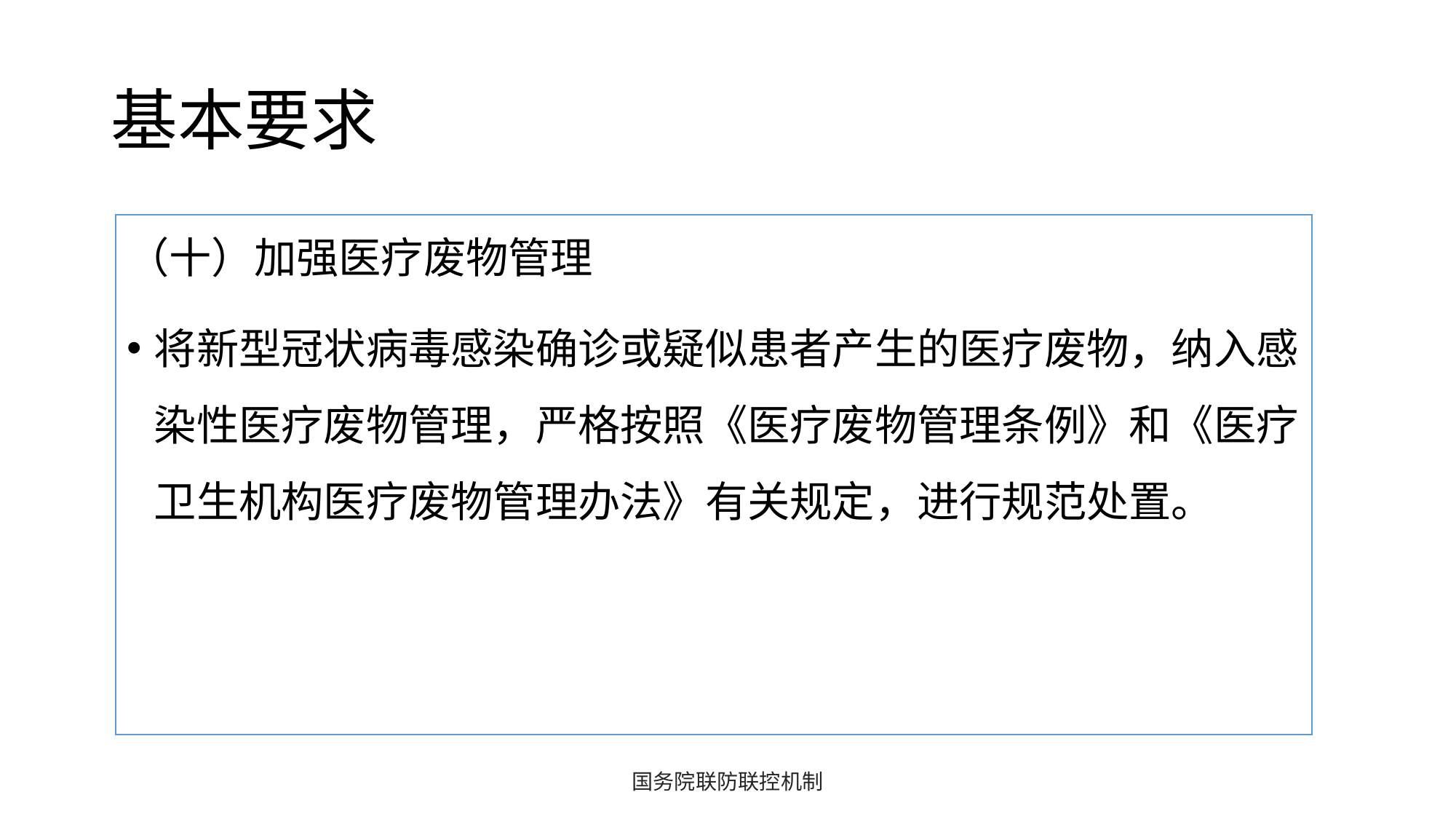

# 基本要求
（十）加强医疗废物管理
将新型冠状病毒感染确诊或疑似患者产生的医疗废物，纳入感染性医疗废物管理，严格按照《医疗废物管理条例》和《医疗卫生机构医疗废物管理办法》有关规定，进行规范处置。

国务院联防联控机制
11